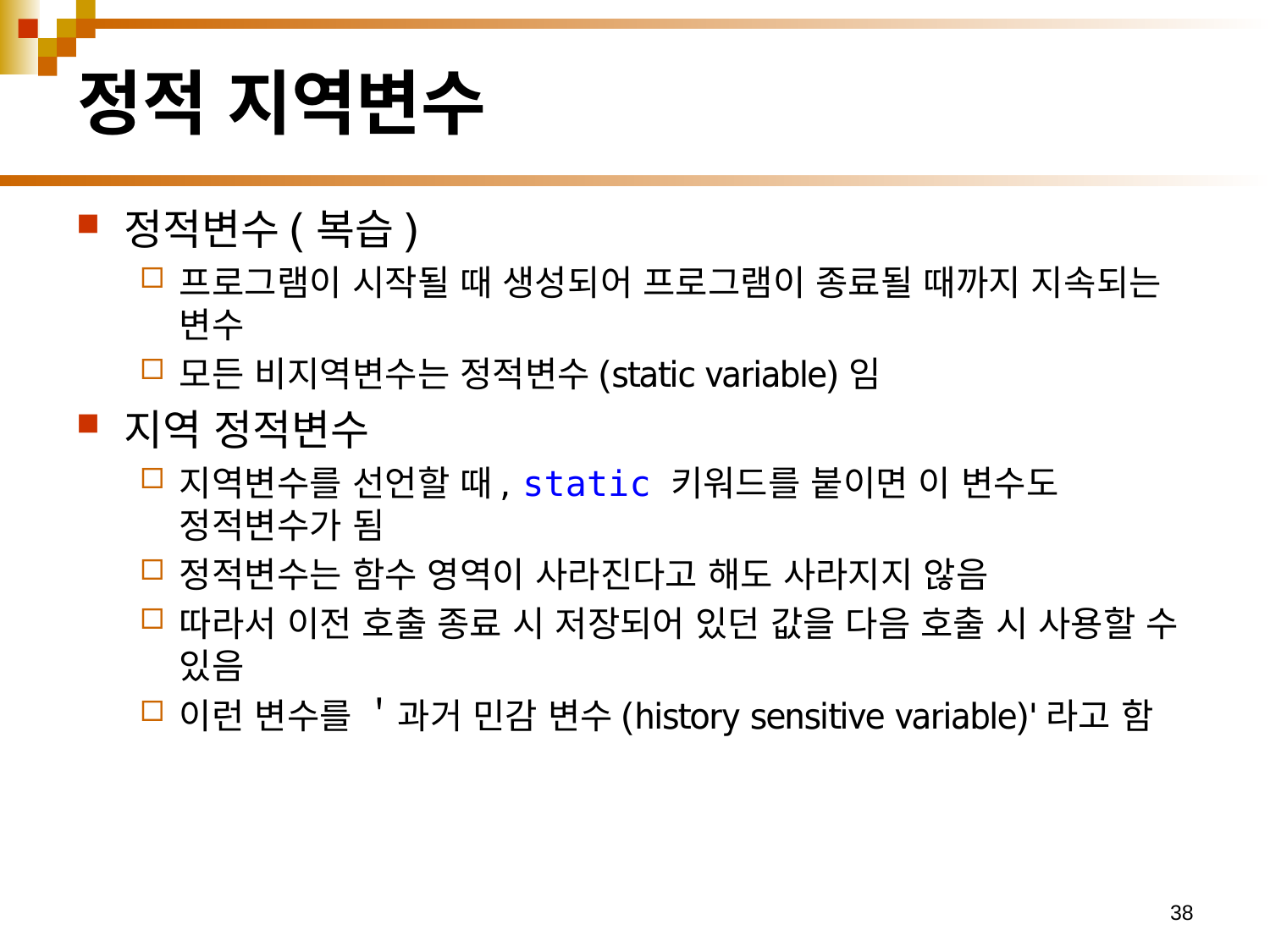

# 정적 지역변수
정적변수(복습)
프로그램이 시작될 때 생성되어 프로그램이 종료될 때까지 지속되는 변수
모든 비지역변수는 정적변수(static variable)임
지역 정적변수
지역변수를 선언할 때, static 키워드를 붙이면 이 변수도 정적변수가 됨
정적변수는 함수 영역이 사라진다고 해도 사라지지 않음
따라서 이전 호출 종료 시 저장되어 있던 값을 다음 호출 시 사용할 수 있음
이런 변수를 ＇과거 민감 변수(history sensitive variable)'라고 함

38